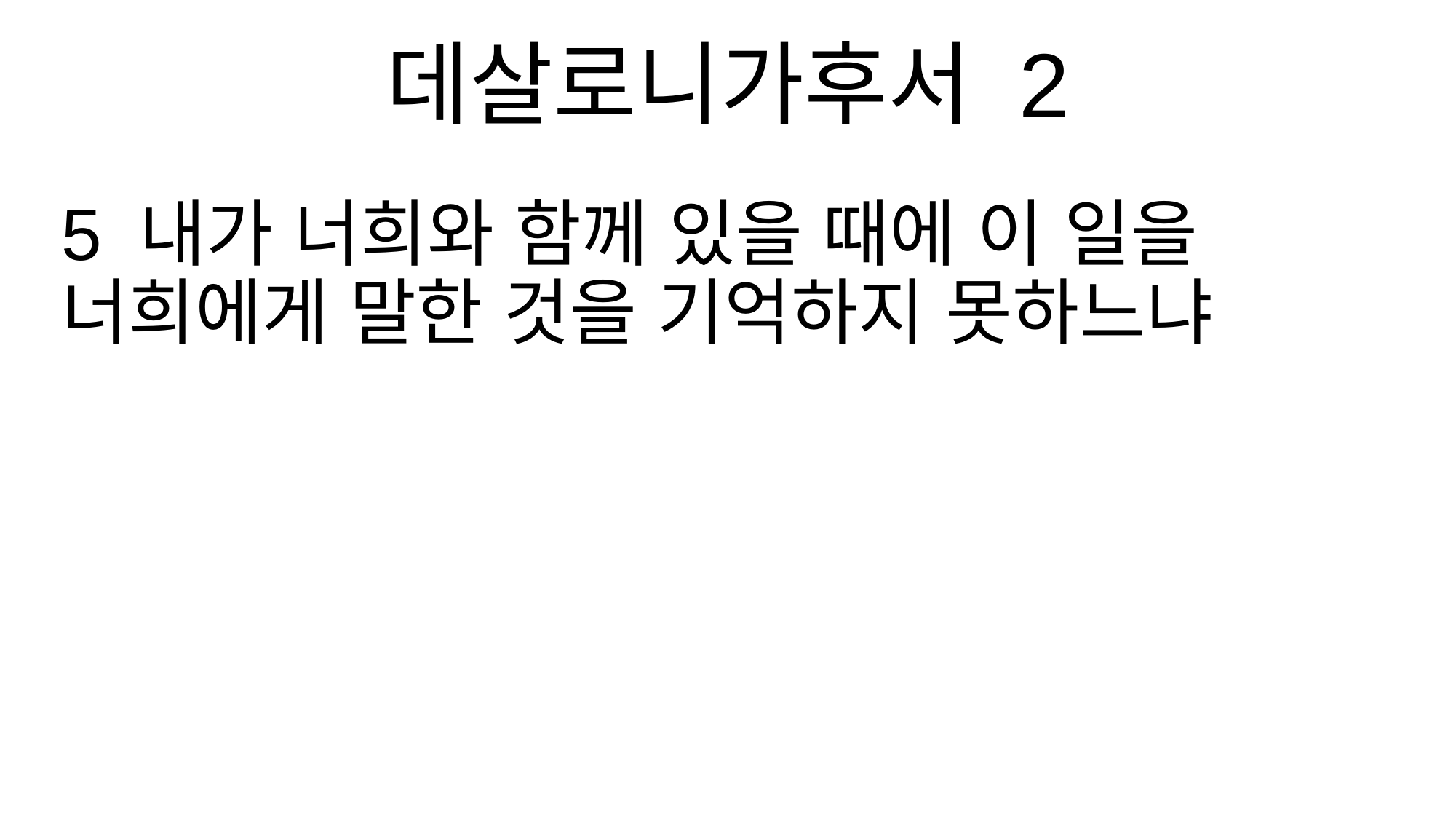

데살로니가후서 2
5 내가 너희와 함께 있을 때에 이 일을 너희에게 말한 것을 기억하지 못하느냐